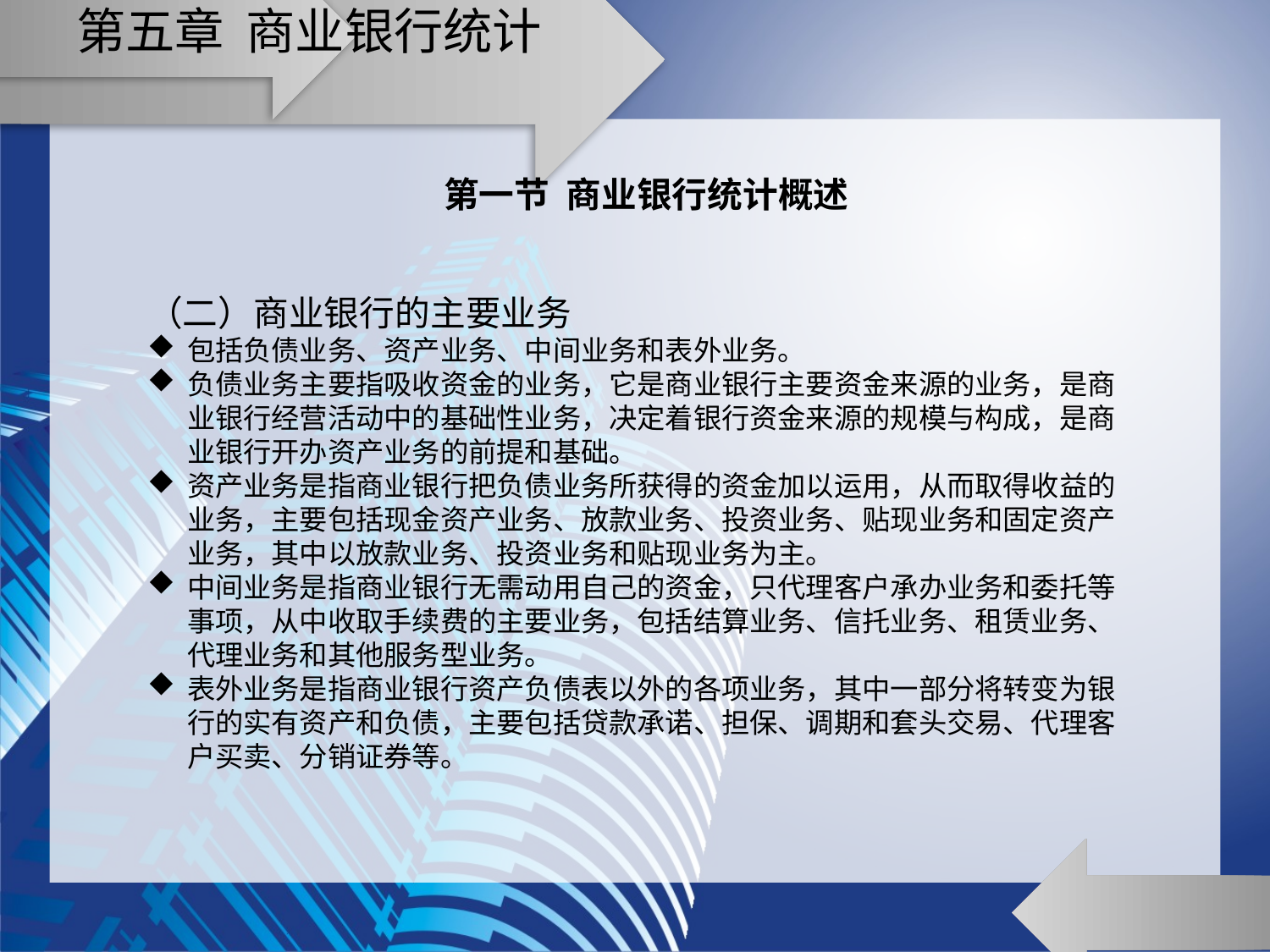

# 第五章  商业银行统计
第一节  商业银行统计概述
（二）商业银行的主要业务
包括负债业务、资产业务、中间业务和表外业务。
负债业务主要指吸收资金的业务，它是商业银行主要资金来源的业务，是商业银行经营活动中的基础性业务，决定着银行资金来源的规模与构成，是商业银行开办资产业务的前提和基础。
资产业务是指商业银行把负债业务所获得的资金加以运用，从而取得收益的业务，主要包括现金资产业务、放款业务、投资业务、贴现业务和固定资产业务，其中以放款业务、投资业务和贴现业务为主。
中间业务是指商业银行无需动用自己的资金，只代理客户承办业务和委托等事项，从中收取手续费的主要业务，包括结算业务、信托业务、租赁业务、代理业务和其他服务型业务。
表外业务是指商业银行资产负债表以外的各项业务，其中一部分将转变为银行的实有资产和负债，主要包括贷款承诺、担保、调期和套头交易、代理客户买卖、分销证券等。